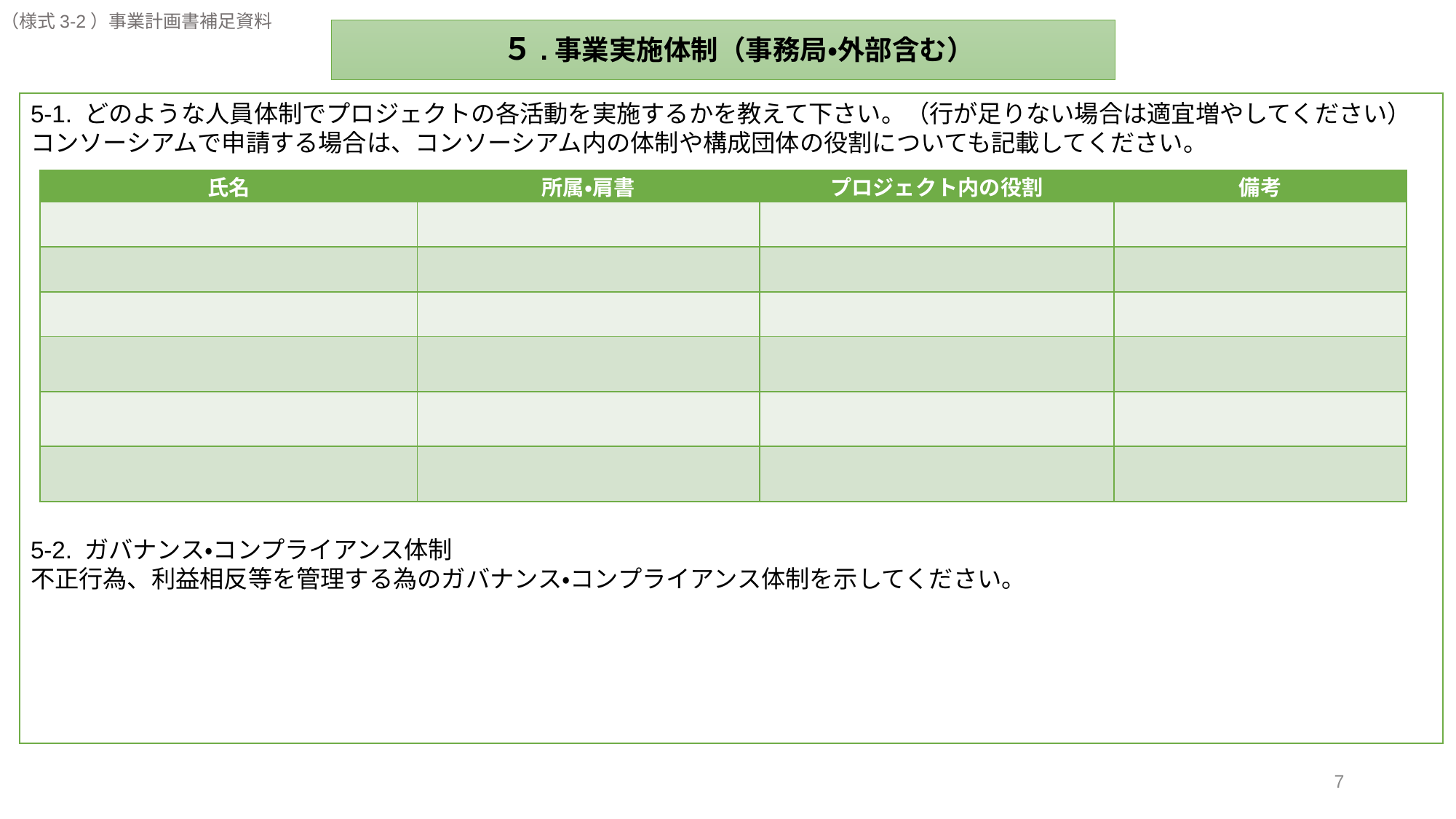

（様式3-2）事業計画書補足資料
　５.事業実施体制（事務局・外部含む）
5-1. どのような人員体制でプロジェクトの各活動を実施するかを教えて下さい。（行が足りない場合は適宜増やしてください）
コンソーシアムで申請する場合は、コンソーシアム内の体制や構成団体の役割についても記載してください。

5-2. ガバナンス・コンプライアンス体制
不正行為、利益相反等を管理する為のガバナンス・コンプライアンス体制を示してください。

| 氏名 | 所属・肩書 | プロジェクト内の役割 | 備考 |
| --- | --- | --- | --- |
|  |  |  |  |
|  |  |  |  |
|  |  |  |  |
|  |  |  |  |
|  |  |  |  |
|  |  |  |  |
7